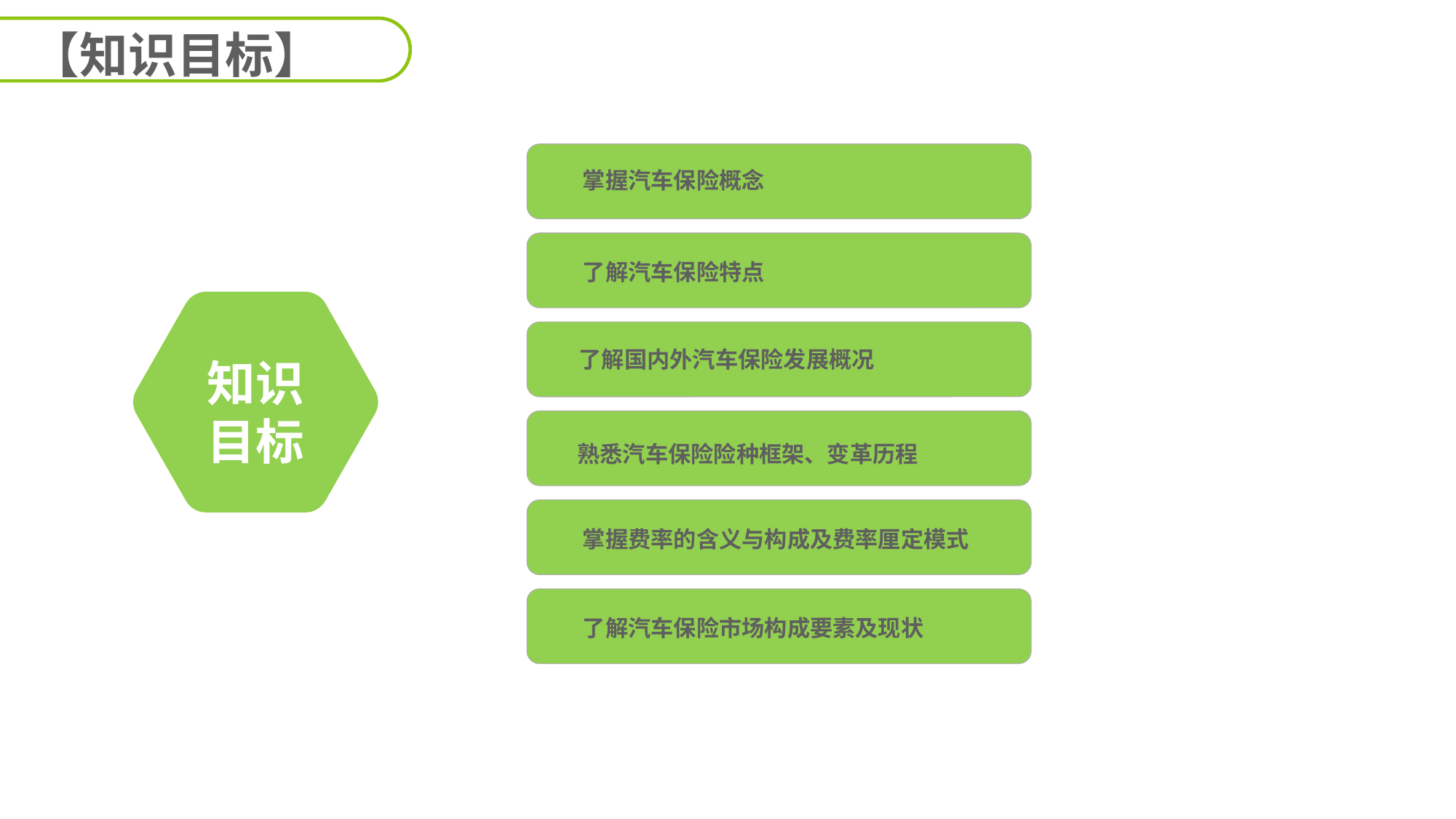

【知识目标】

掌握汽车保险概念

了解汽车保险特点

了解国内外汽车保险发展概况
知识
目标

熟悉汽车保险险种框架、变革历程

掌握费率的含义与构成及费率厘定模式

了解汽车保险市场构成要素及现状
延迟符